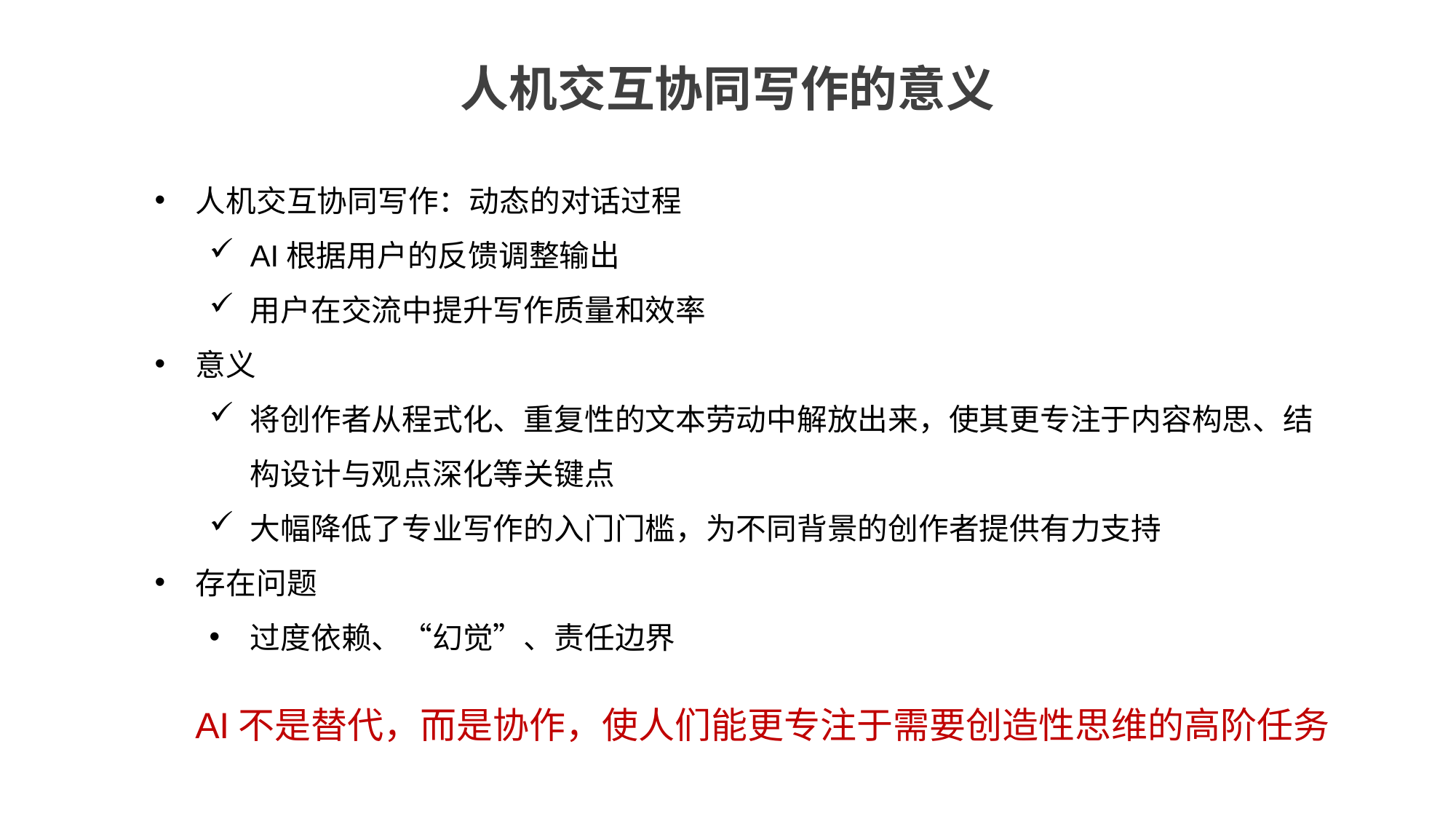

人机交互协同写作的意义
人机交互协同写作：动态的对话过程
AI根据用户的反馈调整输出
用户在交流中提升写作质量和效率
意义
将创作者从程式化、重复性的文本劳动中解放出来，使其更专注于内容构思、结构设计与观点深化等关键点
大幅降低了专业写作的入门门槛，为不同背景的创作者提供有力支持
存在问题
过度依赖、“幻觉”、责任边界
 AI不是替代，而是协作，使人们能更专注于需要创造性思维的高阶任务